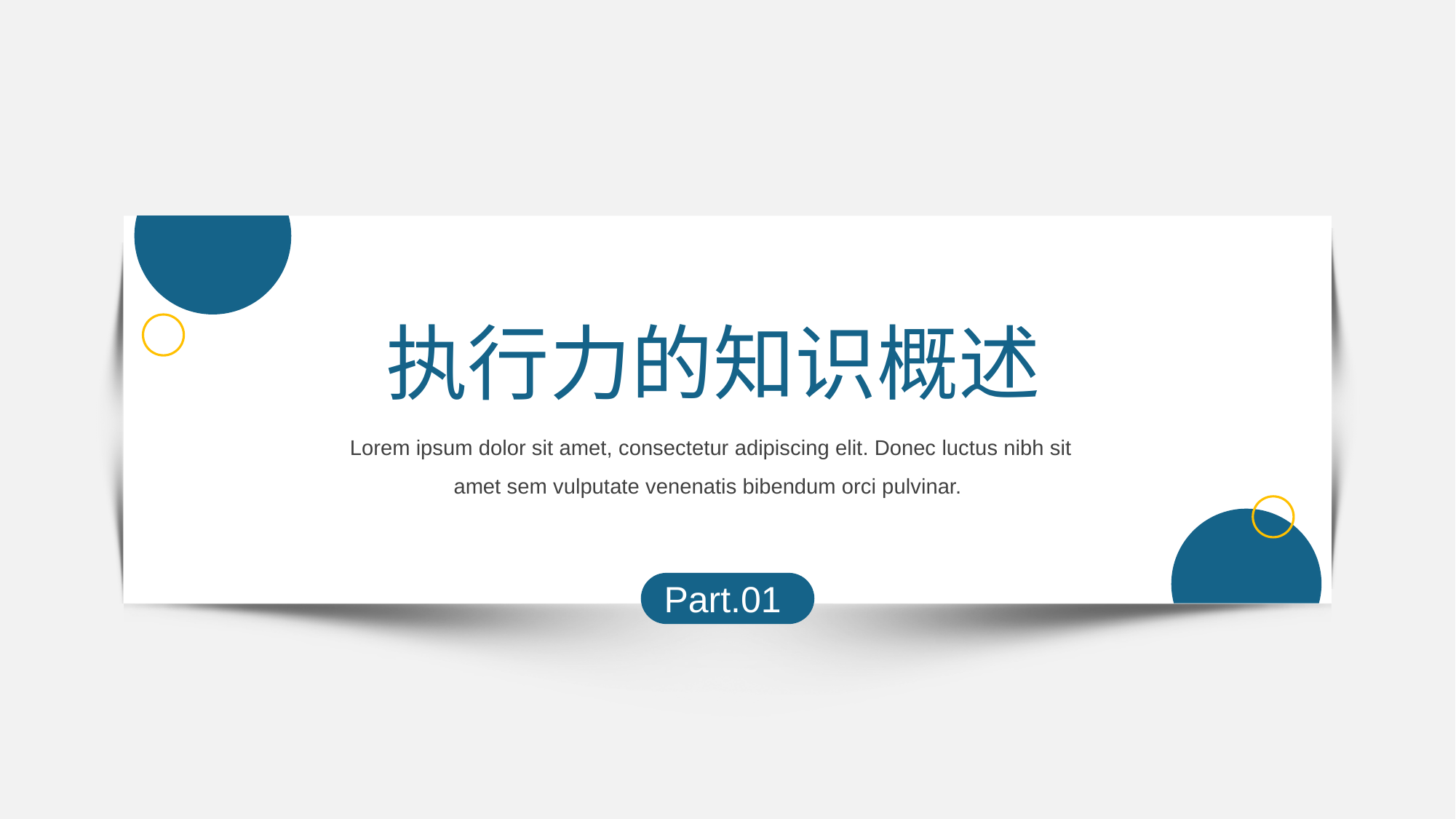

执行力的知识概述
Lorem ipsum dolor sit amet, consectetur adipiscing elit. Donec luctus nibh sit amet sem vulputate venenatis bibendum orci pulvinar.
Part.01